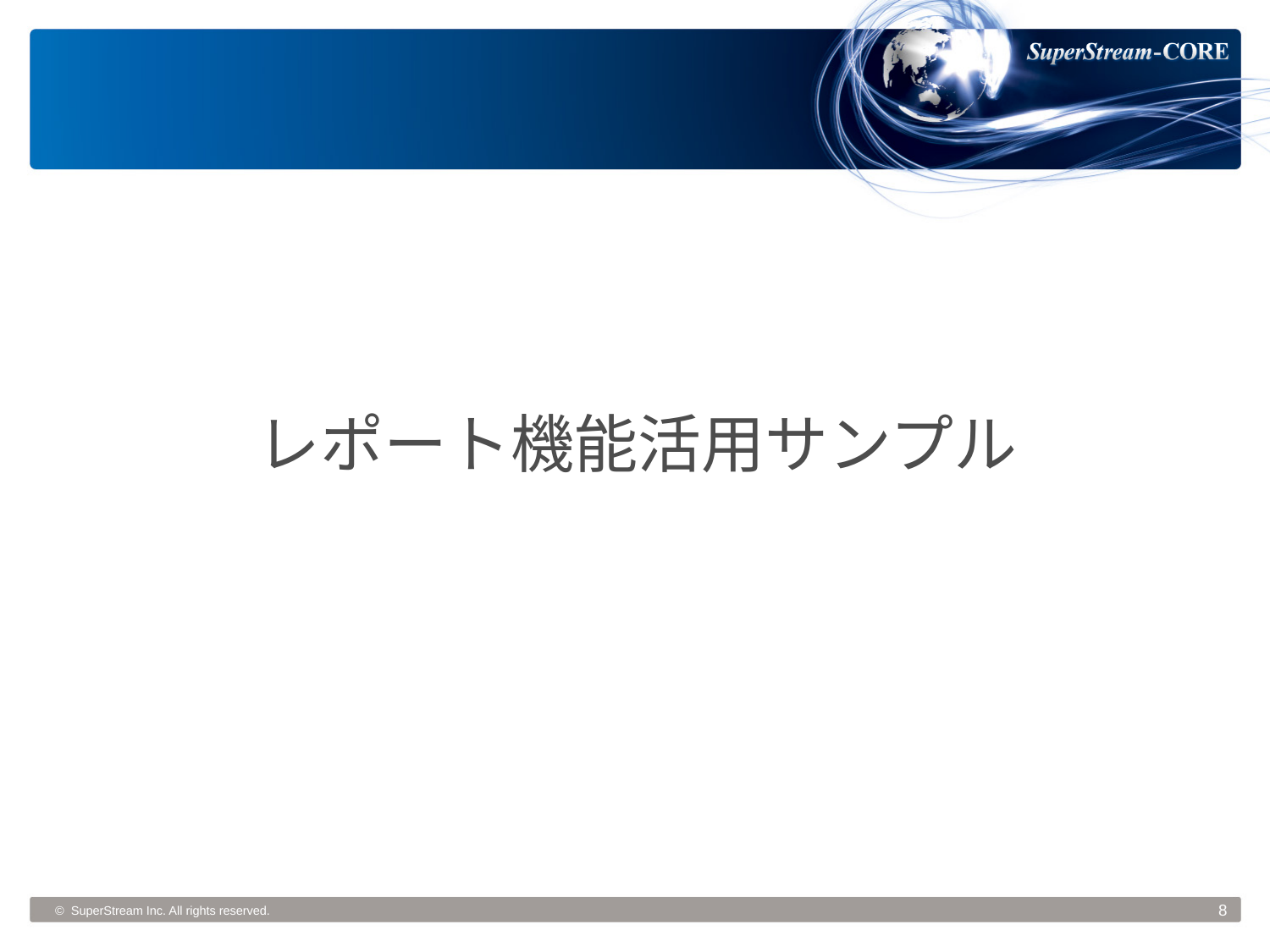

レポート機能活用サンプル
©  SuperStream Inc. All rights reserved.
8